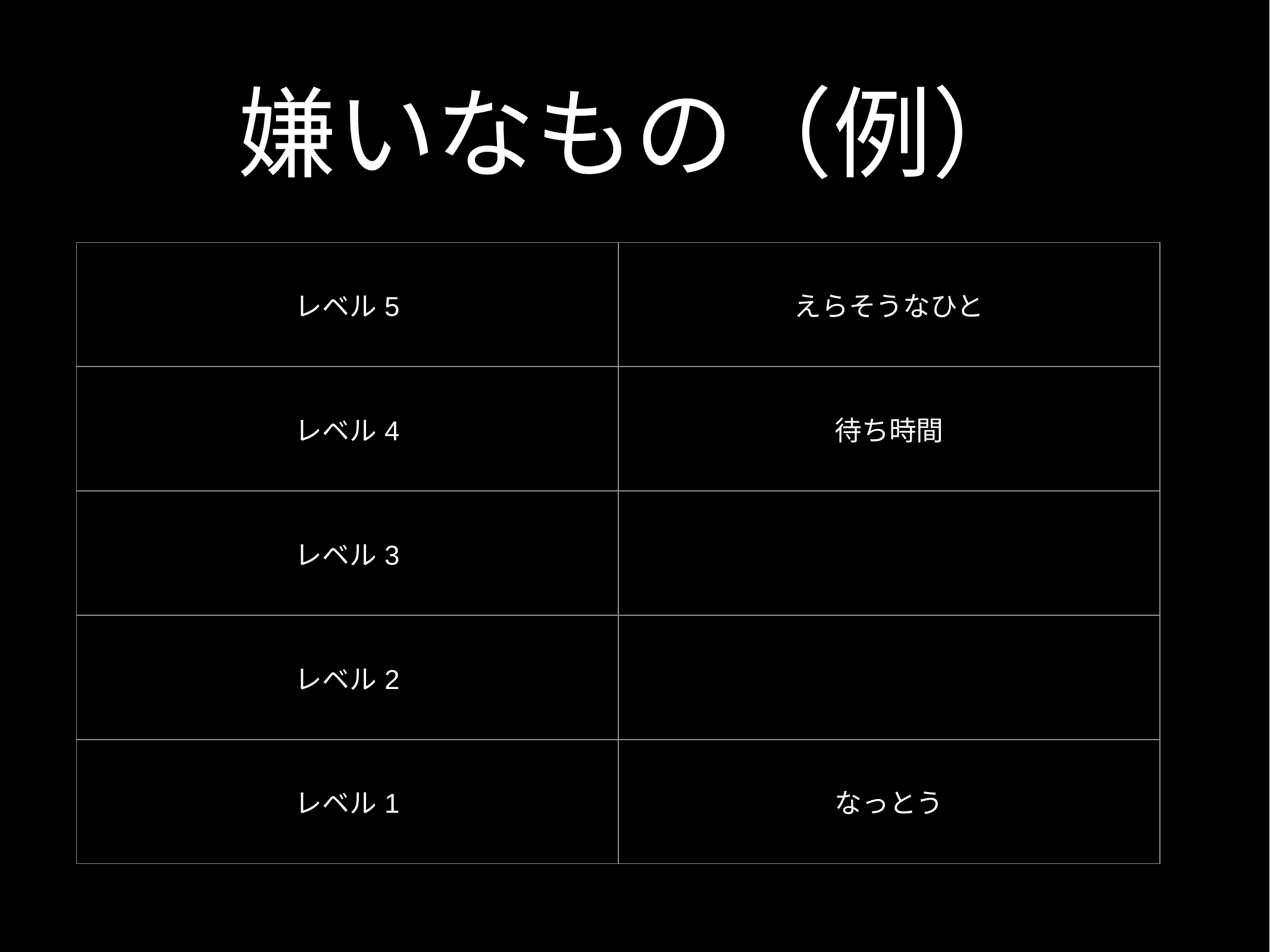

# 嫌いなもの（例）
| レベル5 | えらそうなひと |
| --- | --- |
| レベル4 | 待ち時間 |
| レベル3 |  |
| レベル2 |  |
| レベル1 | なっとう |